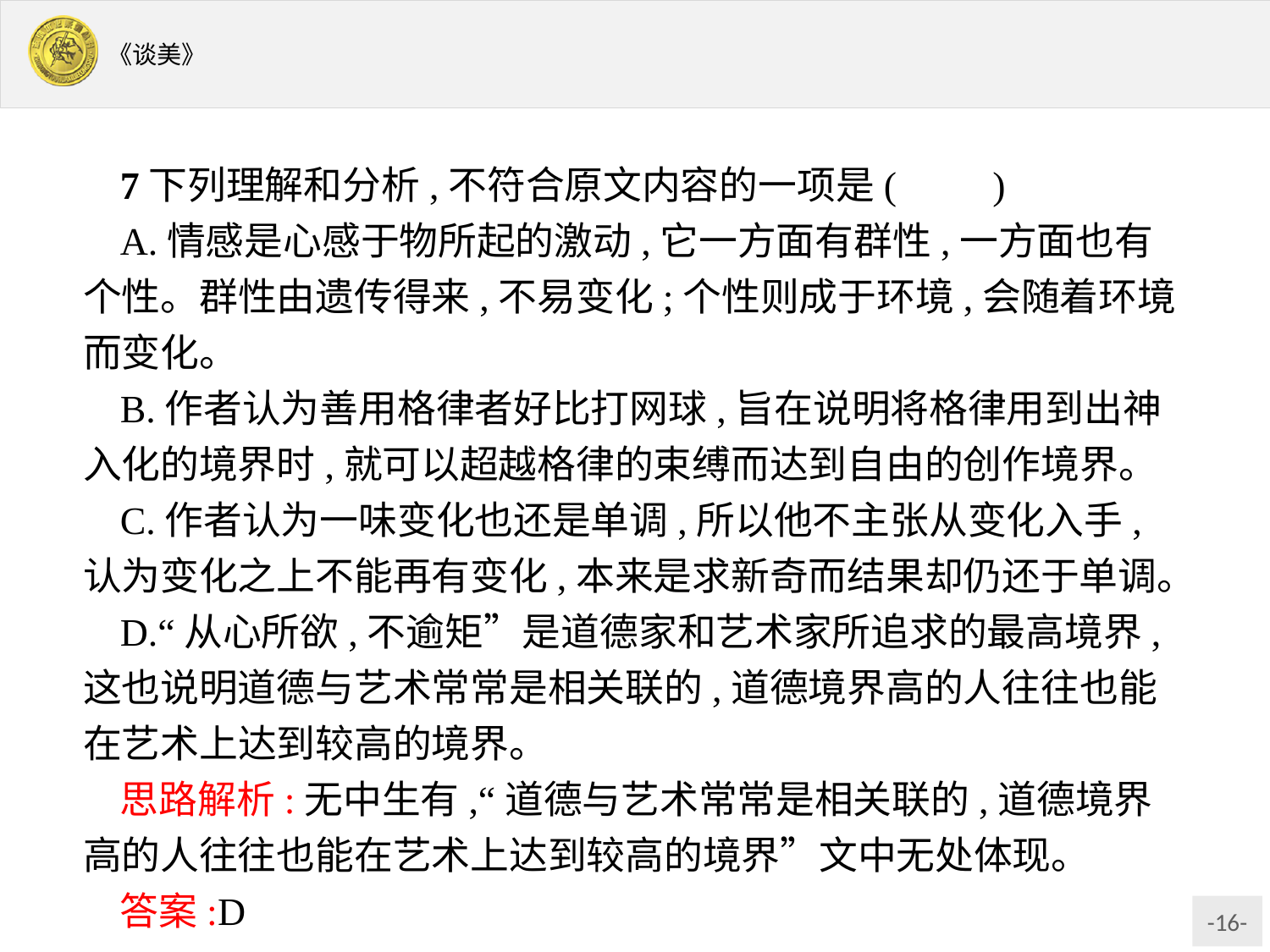

7下列理解和分析,不符合原文内容的一项是(　　)
A.情感是心感于物所起的激动,它一方面有群性,一方面也有个性。群性由遗传得来,不易变化;个性则成于环境,会随着环境而变化。
B.作者认为善用格律者好比打网球,旨在说明将格律用到出神入化的境界时,就可以超越格律的束缚而达到自由的创作境界。
C.作者认为一味变化也还是单调,所以他不主张从变化入手,认为变化之上不能再有变化,本来是求新奇而结果却仍还于单调。
D.“从心所欲,不逾矩”是道德家和艺术家所追求的最高境界,这也说明道德与艺术常常是相关联的,道德境界高的人往往也能在艺术上达到较高的境界。
思路解析:无中生有,“道德与艺术常常是相关联的,道德境界高的人往往也能在艺术上达到较高的境界”文中无处体现。
答案:D